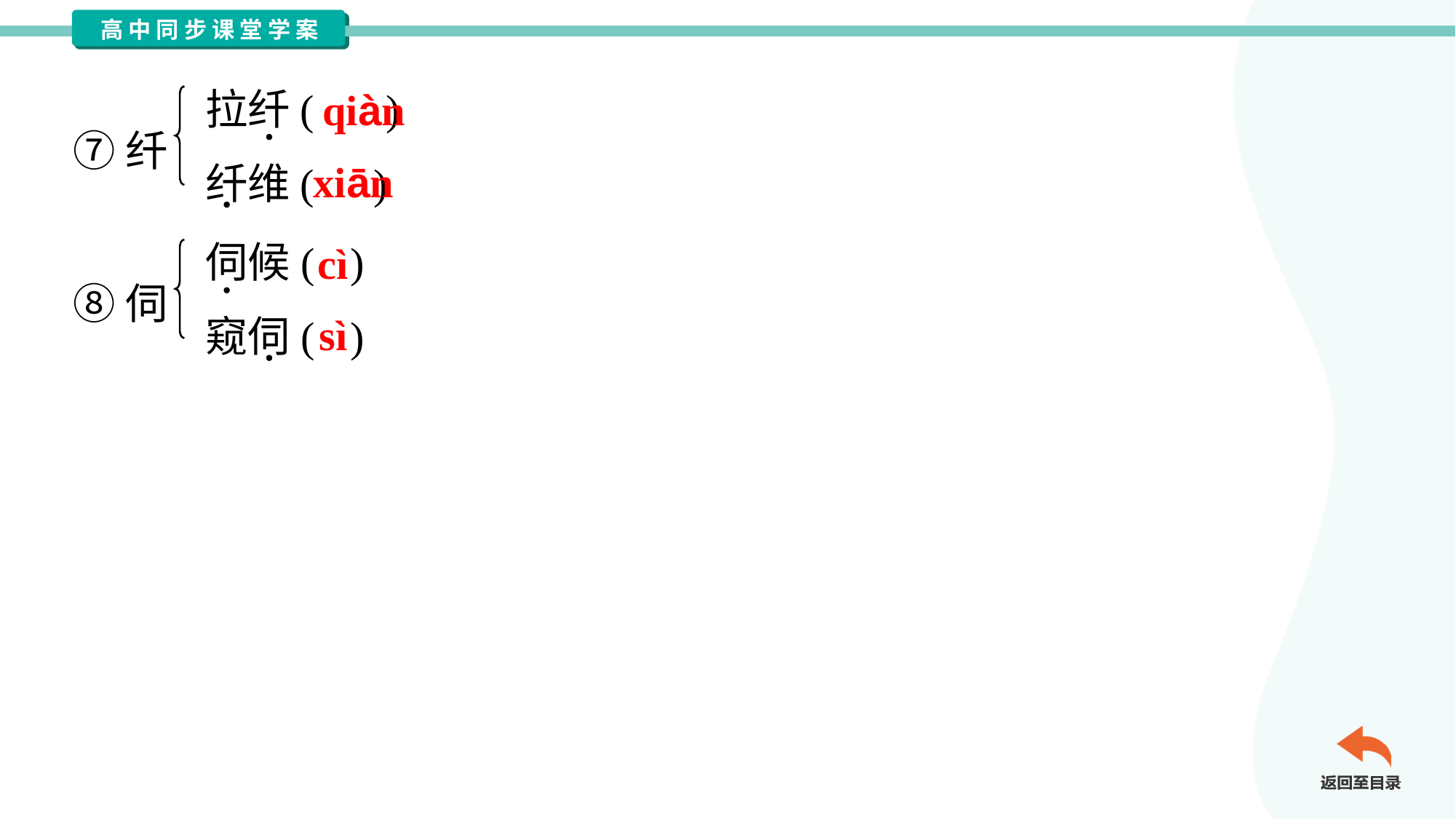

拉纤(      )
纤维(     )
qiàn

⑦纤

xiān

伺候(   )
窥伺(   )
cì

⑧伺

sì